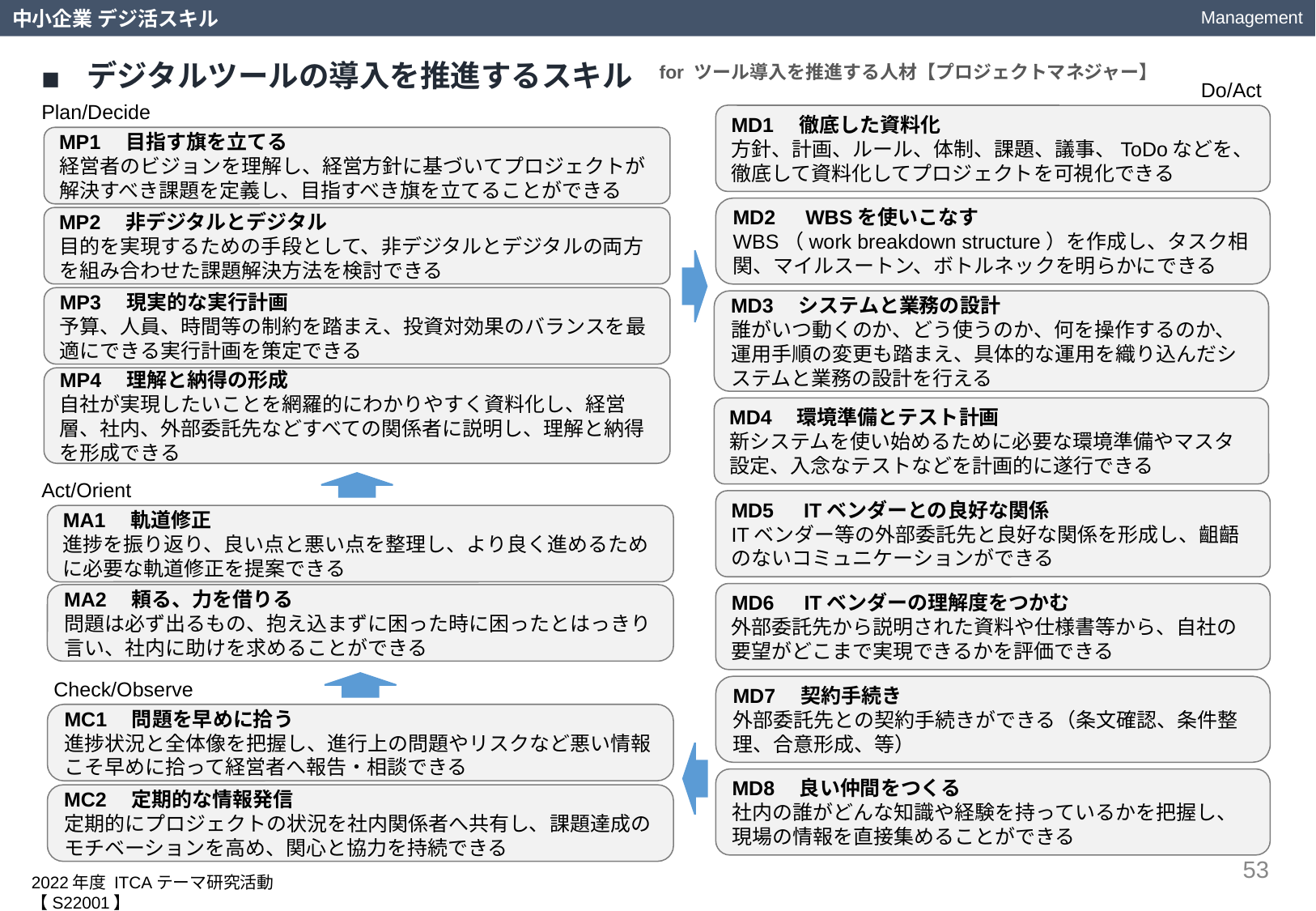

Management
中小企業 デジ活スキル
デジタルツールの導入を推進するスキル
for ツール導入を推進する人材【プロジェクトマネジャー】
Do/Act
Plan/Decide
MD1　徹底した資料化
方針、計画、ルール、体制、課題、議事、ToDoなどを、徹底して資料化してプロジェクトを可視化できる
MP1　目指す旗を立てる
経営者のビジョンを理解し、経営方針に基づいてプロジェクトが解決すべき課題を定義し、目指すべき旗を立てることができる
MD2　WBSを使いこなす
WBS（work breakdown structure）を作成し、タスク相関、マイルスートン、ボトルネックを明らかにできる
MP2　非デジタルとデジタル
目的を実現するための手段として、非デジタルとデジタルの両方を組み合わせた課題解決方法を検討できる

MP3　現実的な実行計画
予算、人員、時間等の制約を踏まえ、投資対効果のバランスを最適にできる実行計画を策定できる
MD3　システムと業務の設計
誰がいつ動くのか、どう使うのか、何を操作するのか、運用手順の変更も踏まえ、具体的な運用を織り込んだシステムと業務の設計を行える
MP4　理解と納得の形成
自社が実現したいことを網羅的にわかりやすく資料化し、経営層、社内、外部委託先などすべての関係者に説明し、理解と納得を形成できる
MD4　環境準備とテスト計画
新システムを使い始めるために必要な環境準備やマスタ設定、入念なテストなどを計画的に遂行できる

Act/Orient
MD5　ITベンダーとの良好な関係
ITベンダー等の外部委託先と良好な関係を形成し、齟齬のないコミュニケーションができる
MA1　軌道修正
進捗を振り返り、良い点と悪い点を整理し、より良く進めるために必要な軌道修正を提案できる
MD6　ITベンダーの理解度をつかむ
外部委託先から説明された資料や仕様書等から、自社の要望がどこまで実現できるかを評価できる
MA2　頼る、力を借りる
問題は必ず出るもの、抱え込まずに困った時に困ったとはっきり言い、社内に助けを求めることができる

Check/Observe
MD7　契約手続き
外部委託先との契約手続きができる（条文確認、条件整理、合意形成、等）
MC1　問題を早めに拾う
進捗状況と全体像を把握し、進行上の問題やリスクなど悪い情報こそ早めに拾って経営者へ報告・相談できる

MD8　良い仲間をつくる
社内の誰がどんな知識や経験を持っているかを把握し、現場の情報を直接集めることができる
MC2　定期的な情報発信
定期的にプロジェクトの状況を社内関係者へ共有し、課題達成のモチベーションを高め、関心と協力を持続できる
53